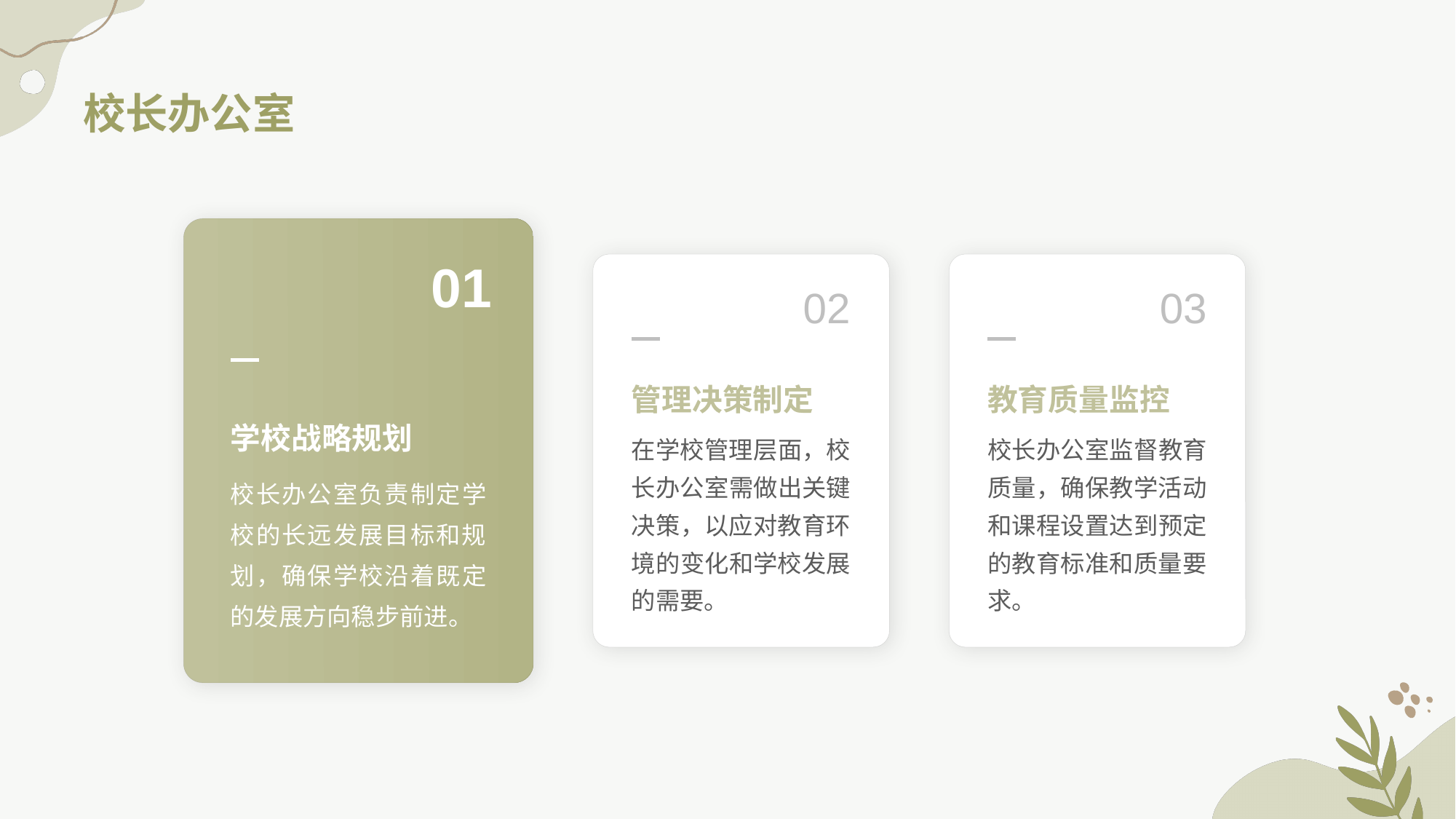

校长办公室

01

02
03
管理决策制定
教育质量监控
学校战略规划
在学校管理层面，校长办公室需做出关键决策，以应对教育环境的变化和学校发展的需要。
校长办公室监督教育质量，确保教学活动和课程设置达到预定的教育标准和质量要求。
校长办公室负责制定学校的长远发展目标和规划，确保学校沿着既定的发展方向稳步前进。